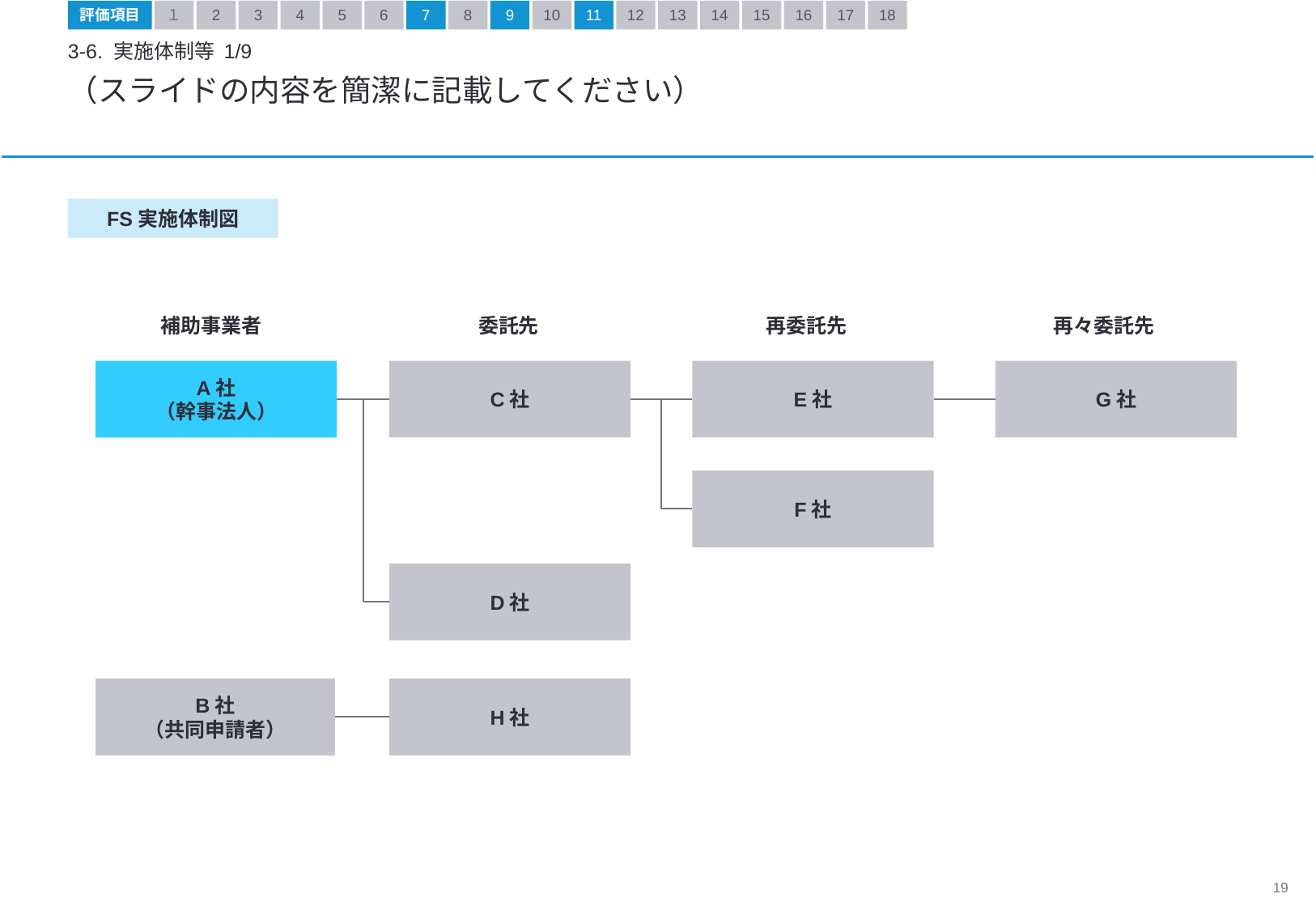

評価項目
１
2
3
4
5
6
7
8
9
10
11
12
13
14
15
16
17
18
3-6. 実施体制等 1/9
（スライドの内容を簡潔に記載してください）
FS実施体制図
補助事業者
委託先
再委託先
再々委託先
A社
（幹事法人）
C社
E社
G社
F社
D社

B社
（共同申請者）
H社